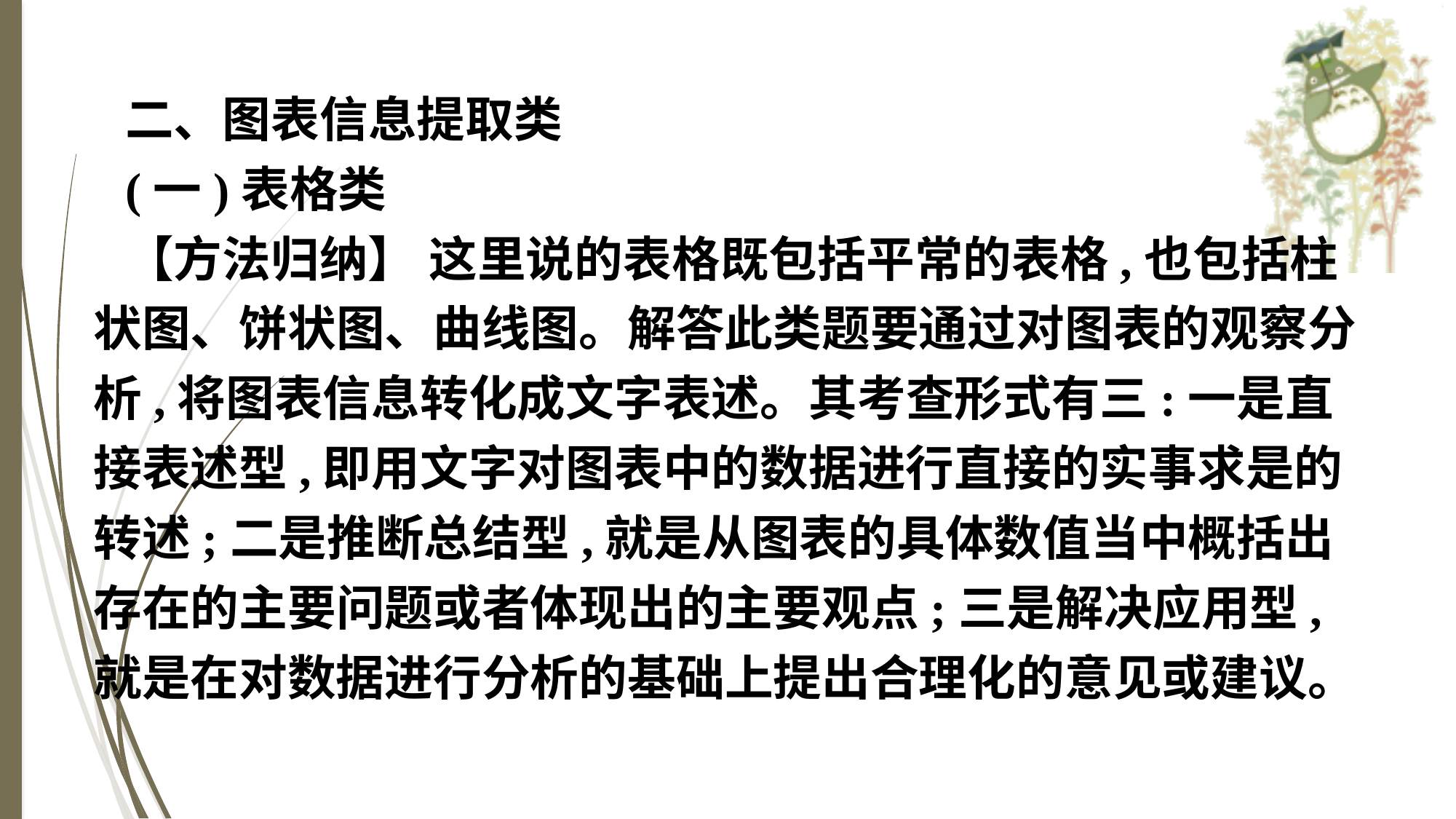

二、图表信息提取类
(一)表格类
【方法归纳】 这里说的表格既包括平常的表格,也包括柱状图、饼状图、曲线图。解答此类题要通过对图表的观察分析,将图表信息转化成文字表述。其考查形式有三:一是直接表述型,即用文字对图表中的数据进行直接的实事求是的转述;二是推断总结型,就是从图表的具体数值当中概括出存在的主要问题或者体现出的主要观点;三是解决应用型,就是在对数据进行分析的基础上提出合理化的意见或建议。